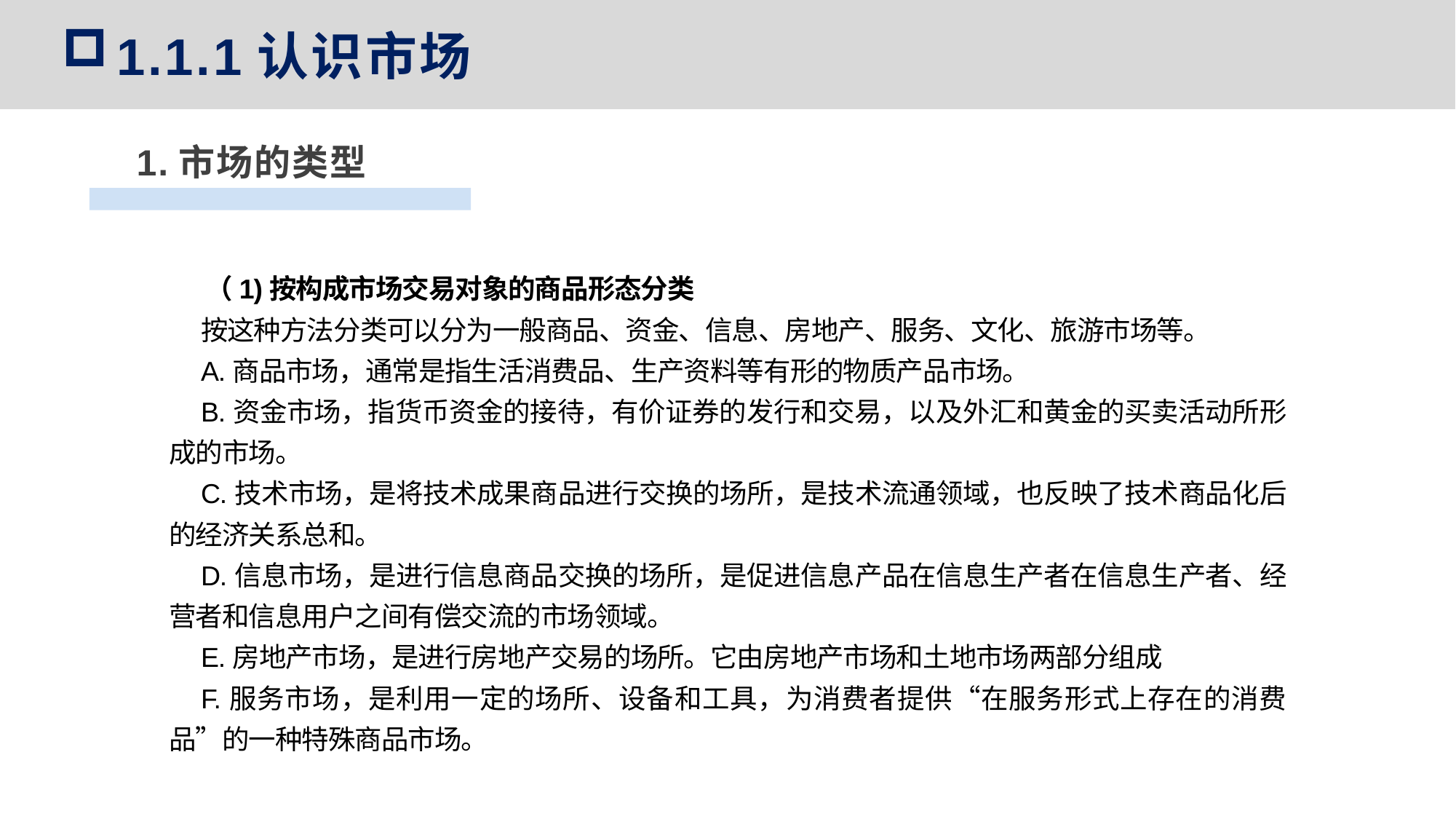

1.1.1认识市场
1.市场的类型

（1)按构成市场交易对象的商品形态分类
按这种方法分类可以分为一般商品、资金、信息、房地产、服务、文化、旅游市场等。
A.商品市场，通常是指生活消费品、生产资料等有形的物质产品市场。
B.资金市场，指货币资金的接待，有价证券的发行和交易，以及外汇和黄金的买卖活动所形成的市场。
C.技术市场，是将技术成果商品进行交换的场所，是技术流通领域，也反映了技术商品化后的经济关系总和。
D.信息市场，是进行信息商品交换的场所，是促进信息产品在信息生产者在信息生产者、经营者和信息用户之间有偿交流的市场领域。
E.房地产市场，是进行房地产交易的场所。它由房地产市场和土地市场两部分组成
F.服务市场，是利用一定的场所、设备和工具，为消费者提供“在服务形式上存在的消费品”的一种特殊商品市场。